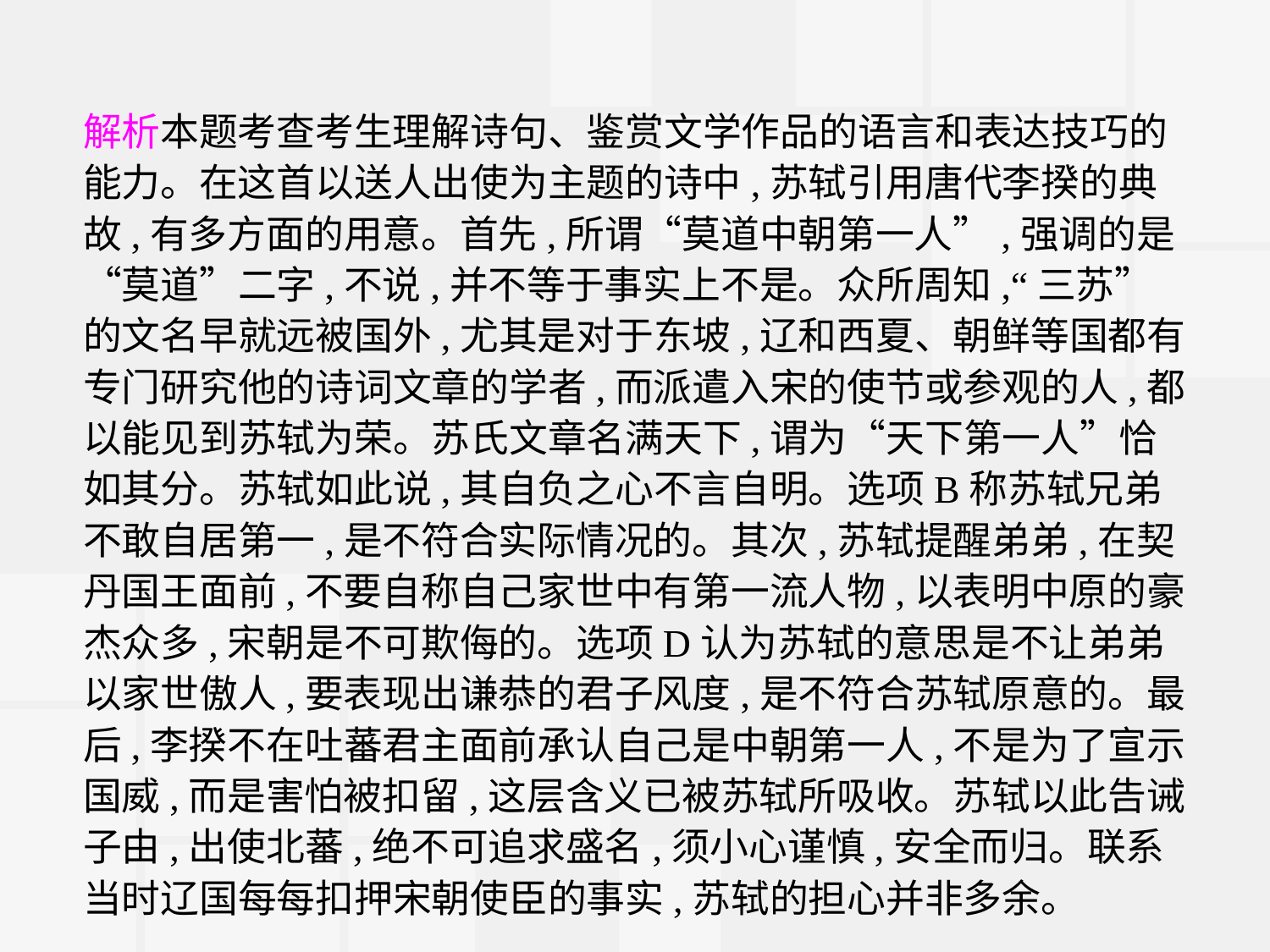

解析本题考查考生理解诗句、鉴赏文学作品的语言和表达技巧的能力。在这首以送人出使为主题的诗中,苏轼引用唐代李揆的典故,有多方面的用意。首先,所谓“莫道中朝第一人”,强调的是“莫道”二字,不说,并不等于事实上不是。众所周知,“三苏”的文名早就远被国外,尤其是对于东坡,辽和西夏、朝鲜等国都有专门研究他的诗词文章的学者,而派遣入宋的使节或参观的人,都以能见到苏轼为荣。苏氏文章名满天下,谓为“天下第一人”恰如其分。苏轼如此说,其自负之心不言自明。选项B称苏轼兄弟不敢自居第一,是不符合实际情况的。其次,苏轼提醒弟弟,在契丹国王面前,不要自称自己家世中有第一流人物,以表明中原的豪杰众多,宋朝是不可欺侮的。选项D认为苏轼的意思是不让弟弟以家世傲人,要表现出谦恭的君子风度,是不符合苏轼原意的。最后,李揆不在吐蕃君主面前承认自己是中朝第一人,不是为了宣示国威,而是害怕被扣留,这层含义已被苏轼所吸收。苏轼以此告诫子由,出使北蕃,绝不可追求盛名,须小心谨慎,安全而归。联系当时辽国每每扣押宋朝使臣的事实,苏轼的担心并非多余。